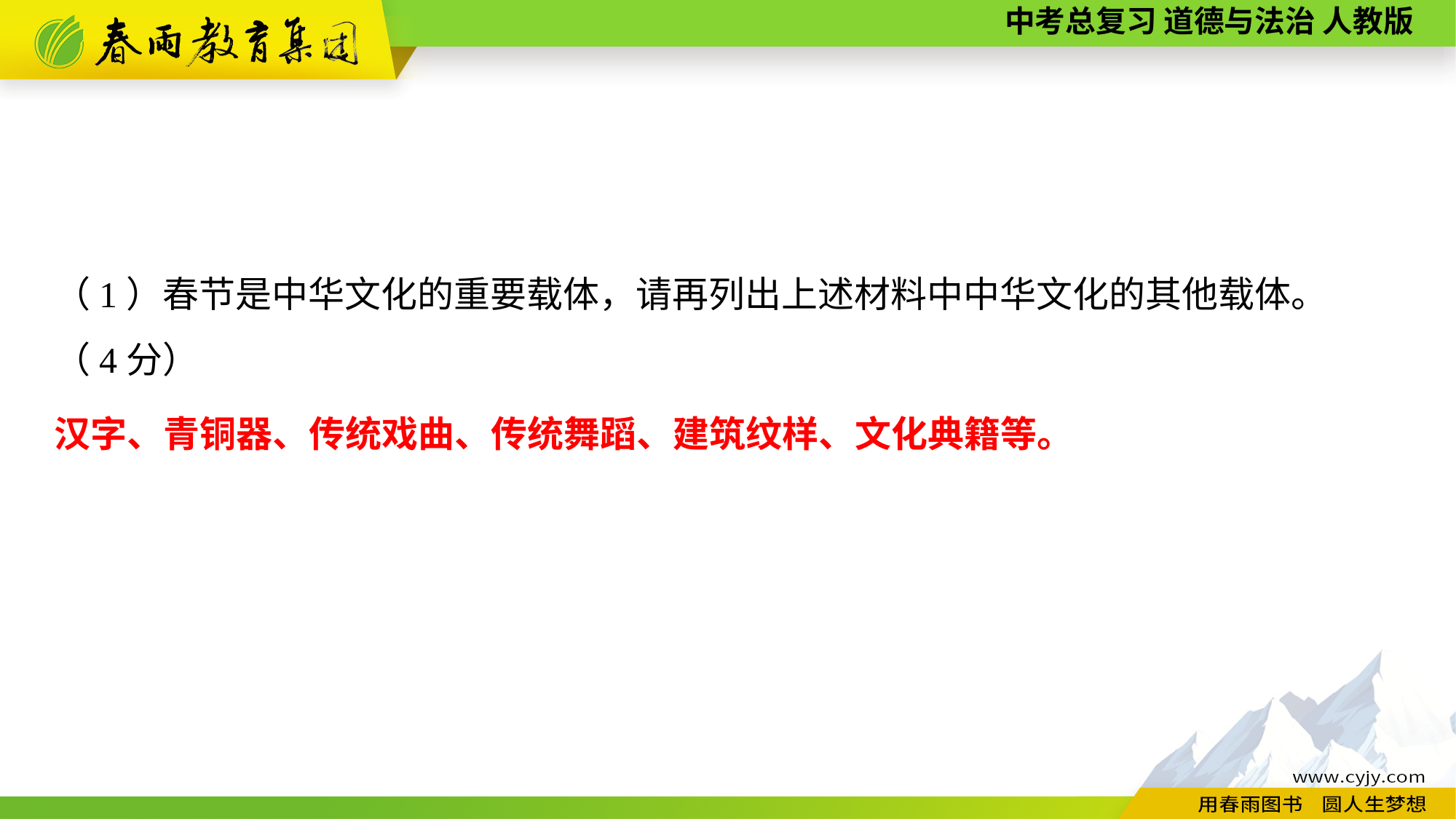

（1）春节是中华文化的重要载体，请再列出上述材料中中华文化的其他载体。
（4分）
汉字、青铜器、传统戏曲、传统舞蹈、建筑纹样、文化典籍等。